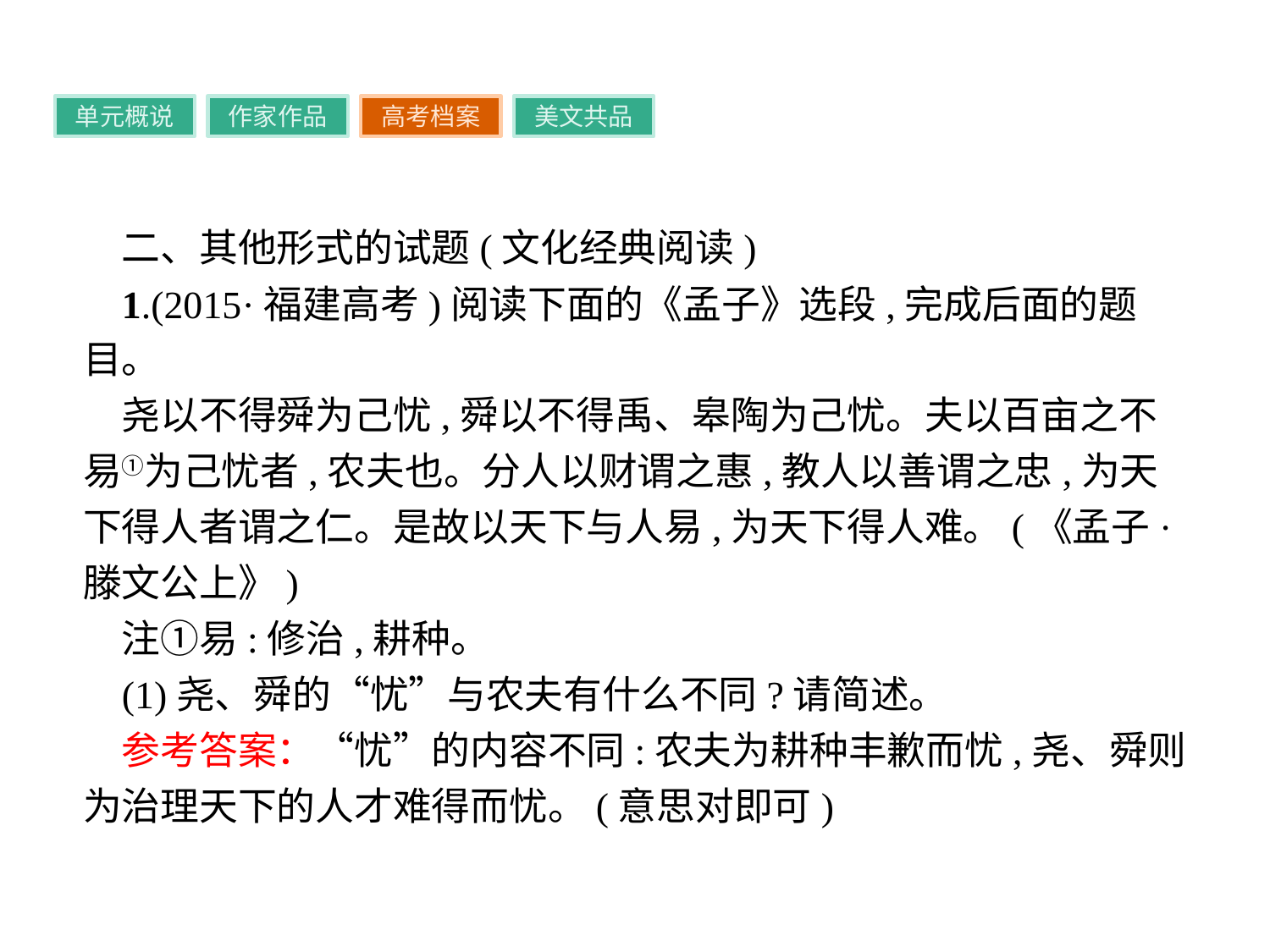

单元概说
作家作品
高考档案
美文共品
二、其他形式的试题(文化经典阅读)
1.(2015·福建高考)阅读下面的《孟子》选段,完成后面的题目。
尧以不得舜为己忧,舜以不得禹、皋陶为己忧。夫以百亩之不易①为己忧者,农夫也。分人以财谓之惠,教人以善谓之忠,为天下得人者谓之仁。是故以天下与人易,为天下得人难。(《孟子·滕文公上》)
注①易:修治,耕种。
(1)尧、舜的“忧”与农夫有什么不同?请简述。
参考答案：“忧”的内容不同:农夫为耕种丰歉而忧,尧、舜则为治理天下的人才难得而忧。(意思对即可)